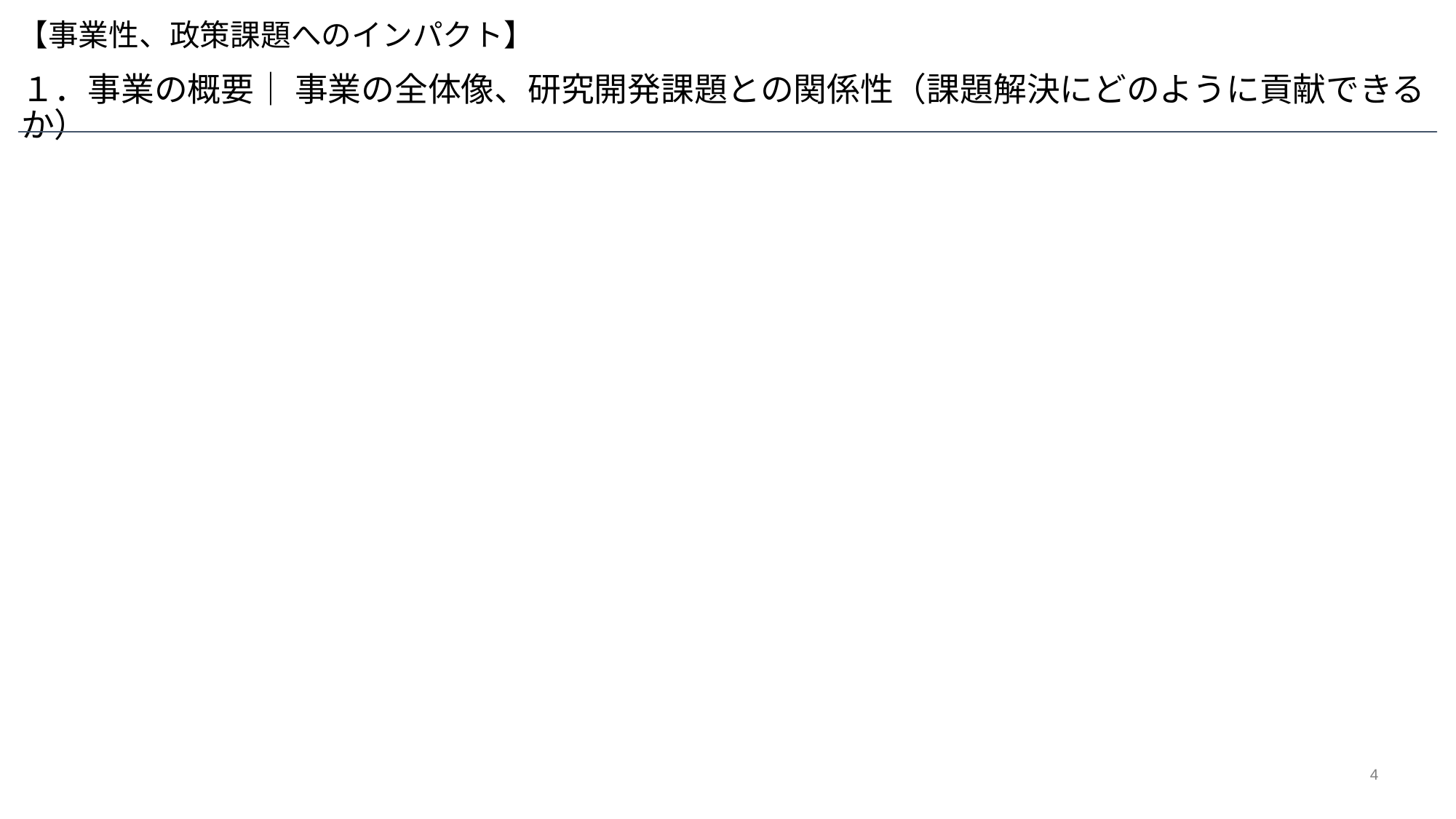

【事業性、政策課題へのインパクト】
１．事業の概要｜ 事業の全体像、研究開発課題との関係性（課題解決にどのように貢献できるか）